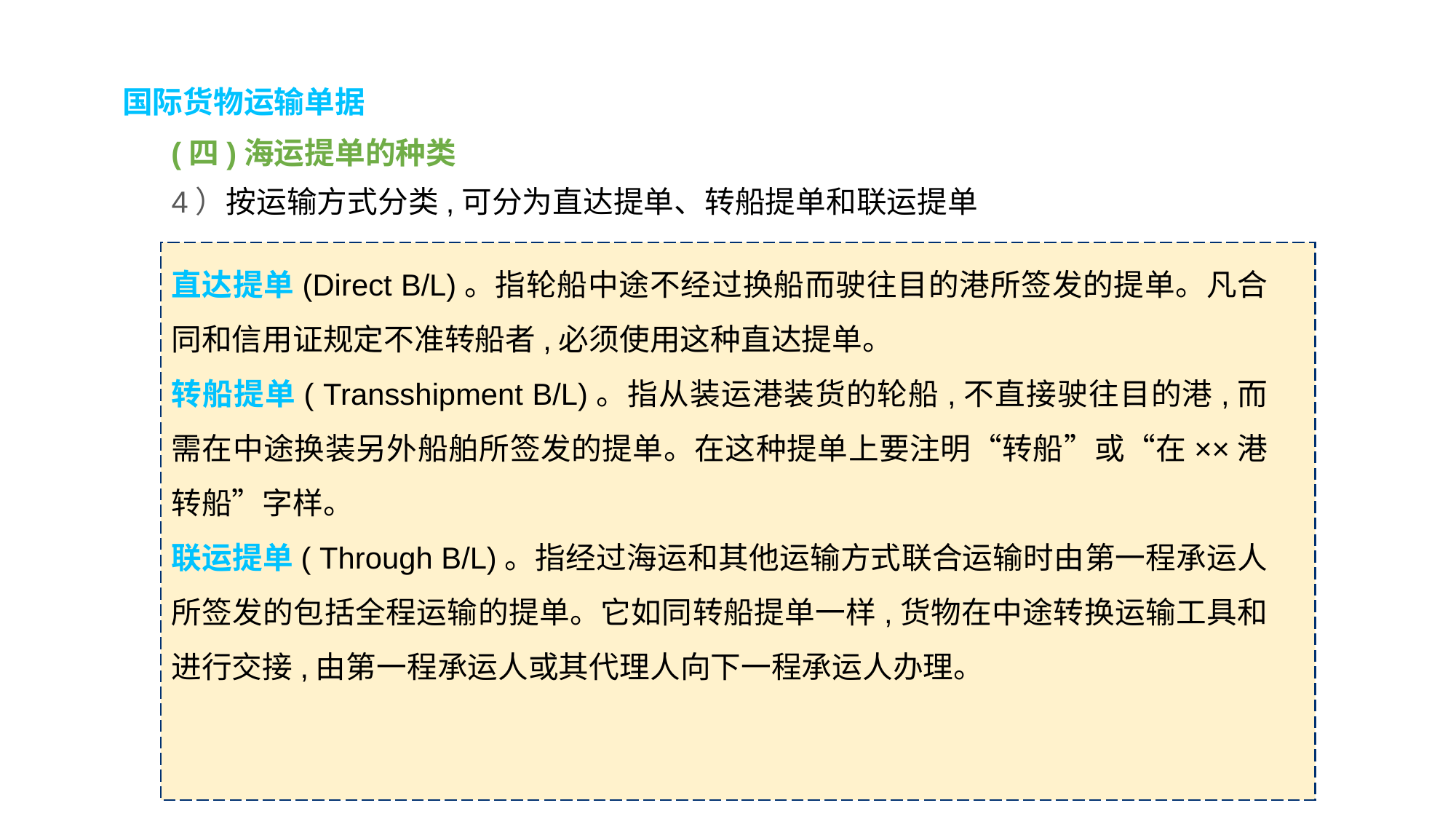

国际货物运输单据
(四)海运提单的种类
4）按运输方式分类,可分为直达提单、转船提单和联运提单
直达提单(Direct B/L)。指轮船中途不经过换船而驶往目的港所签发的提单。凡合同和信用证规定不准转船者,必须使用这种直达提单。
转船提单( Transshipment B/L)。指从装运港装货的轮船,不直接驶往目的港,而需在中途换装另外船舶所签发的提单。在这种提单上要注明“转船”或“在××港转船”字样。
联运提单( Through B/L)。指经过海运和其他运输方式联合运输时由第一程承运人所签发的包括全程运输的提单。它如同转船提单一样,货物在中途转换运输工具和进行交接,由第一程承运人或其代理人向下一程承运人办理。